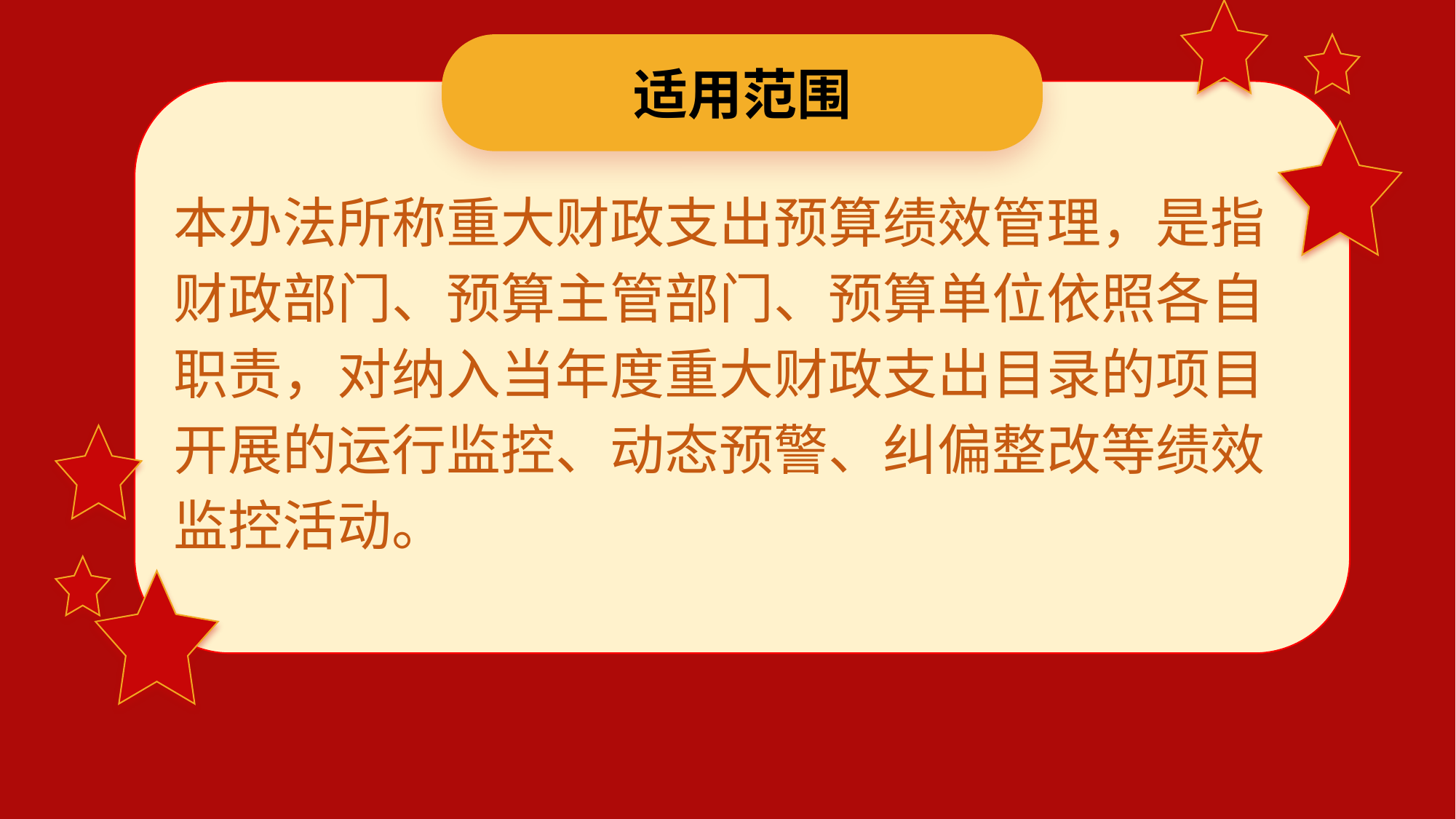

本办法所称重大财政支出预算绩效管理，是指财政部门、预算主管部门、预算单位依照各自职责，对纳入当年度重大财政支出目录的项目开展的运行监控、动态预警、纠偏整改等绩效监控活动。
“七一”作为党的诞生纪念日，最早见于中央文件是1941年6月。当时，中共中央发出《关于中国共产党诞生二十周年、抗日四周年纪念指示》。《指示》说：“今年七一是中共产生的二十周年，七七是中国抗日战争的四周年，各抗日根据地应分别召集会议，采取各种办法，举行纪念，并在各种刊物出特刊或特辑。”这是以中共中央名义作出的把“七一”作为党的诞生纪念日进行纪念的第一个文件。

适用范围